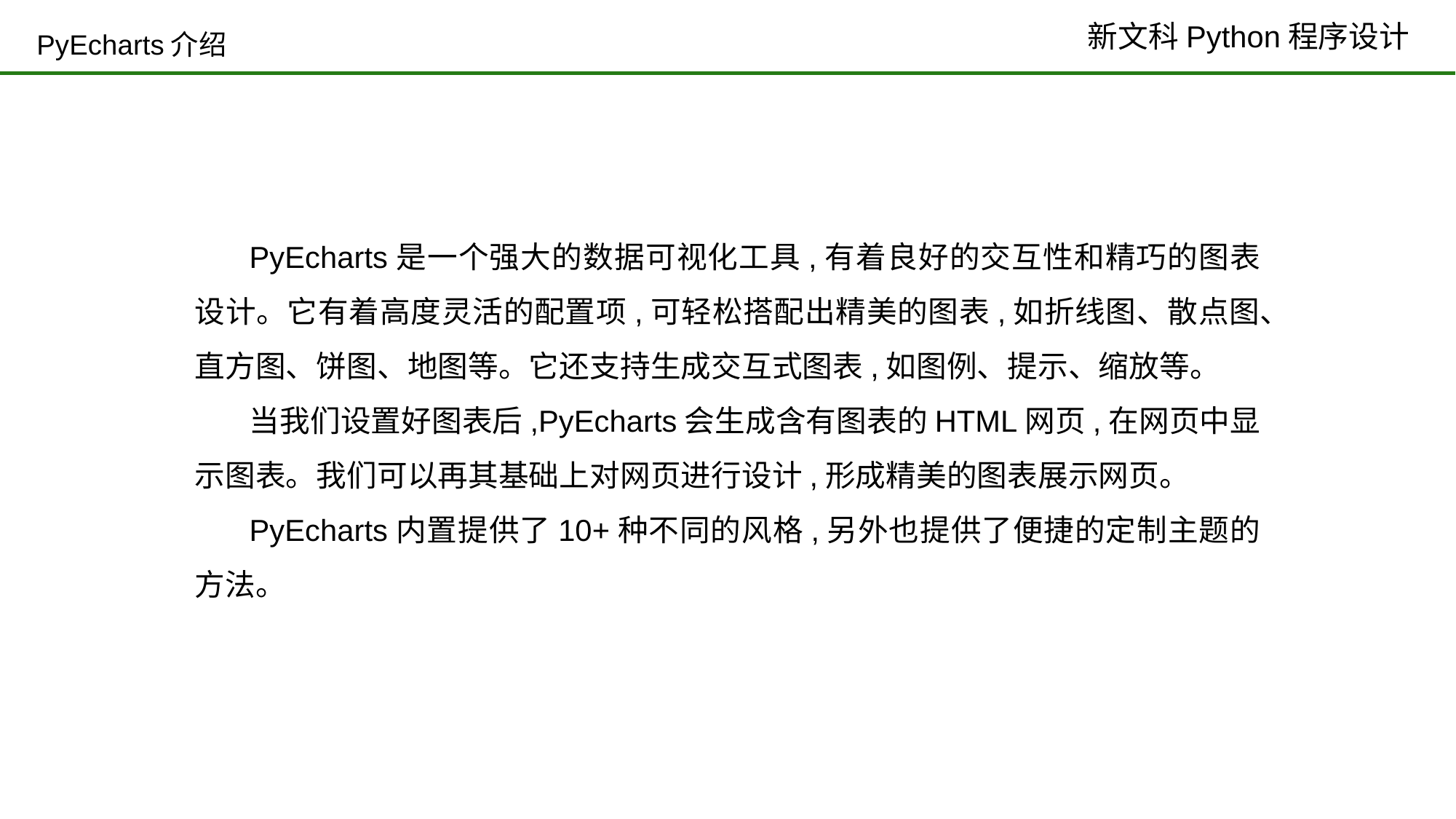

# PyEcharts介绍
PyEcharts是一个强大的数据可视化工具,有着良好的交互性和精巧的图表设计。它有着高度灵活的配置项,可轻松搭配出精美的图表,如折线图、散点图、直方图、饼图、地图等。它还支持生成交互式图表,如图例、提示、缩放等。
当我们设置好图表后,PyEcharts会生成含有图表的HTML网页,在网页中显示图表。我们可以再其基础上对网页进行设计,形成精美的图表展示网页。
PyEcharts内置提供了10+种不同的风格,另外也提供了便捷的定制主题的方法。